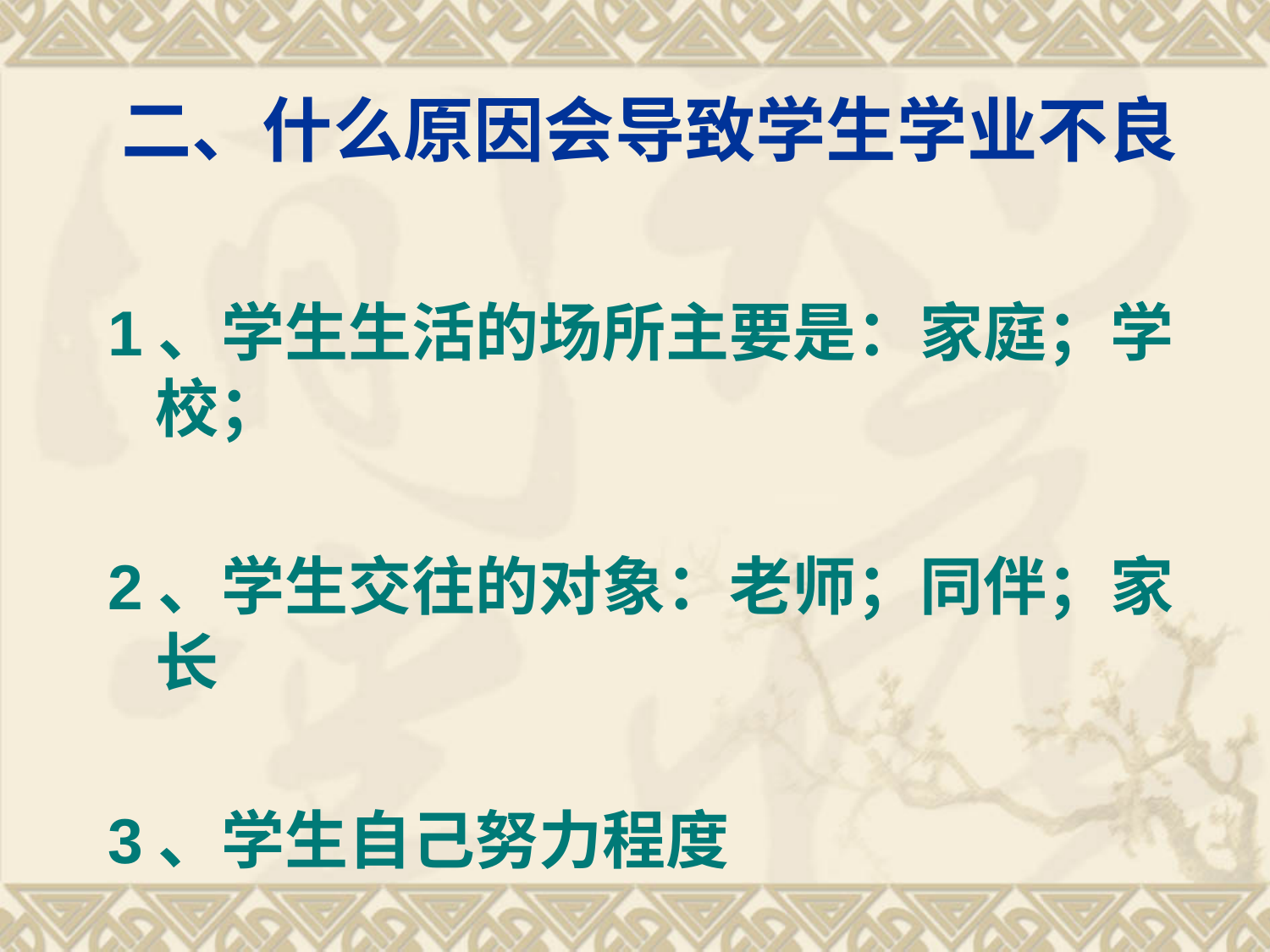

二、什么原因会导致学生学业不良
#

1、学生生活的场所主要是：家庭；学校；

2、学生交往的对象：老师；同伴；家长

3、学生自己努力程度